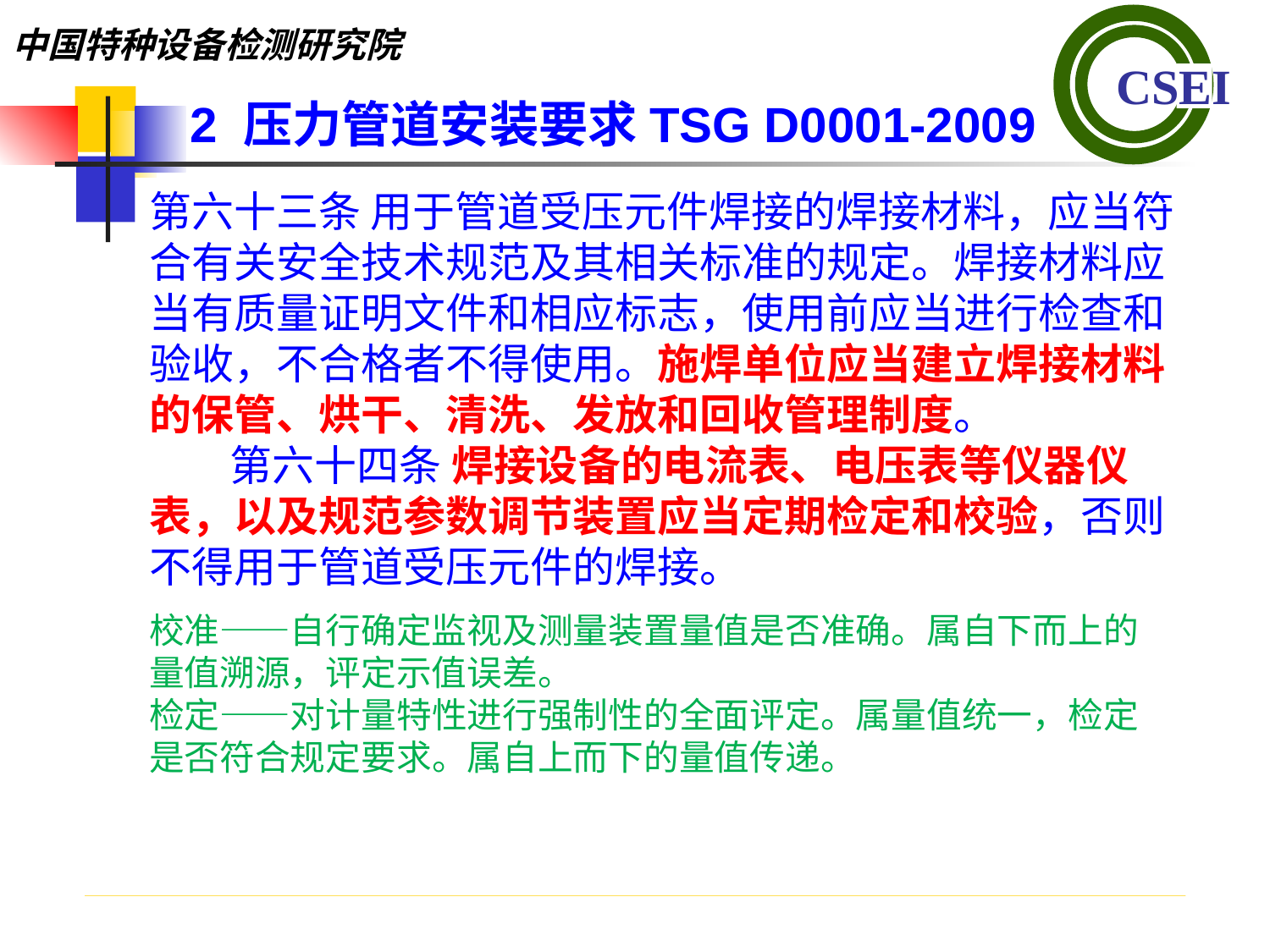

2 压力管道安装要求TSG D0001-2009
第六十三条 用于管道受压元件焊接的焊接材料，应当符合有关安全技术规范及其相关标准的规定。焊接材料应当有质量证明文件和相应标志，使用前应当进行检查和验收，不合格者不得使用。施焊单位应当建立焊接材料的保管、烘干、清洗、发放和回收管理制度。   第六十四条 焊接设备的电流表、电压表等仪器仪表，以及规范参数调节装置应当定期检定和校验，否则不得用于管道受压元件的焊接。
校准——自行确定监视及测量装置量值是否准确。属自下而上的量值溯源，评定示值误差。
检定——对计量特性进行强制性的全面评定。属量值统一，检定是否符合规定要求。属自上而下的量值传递。